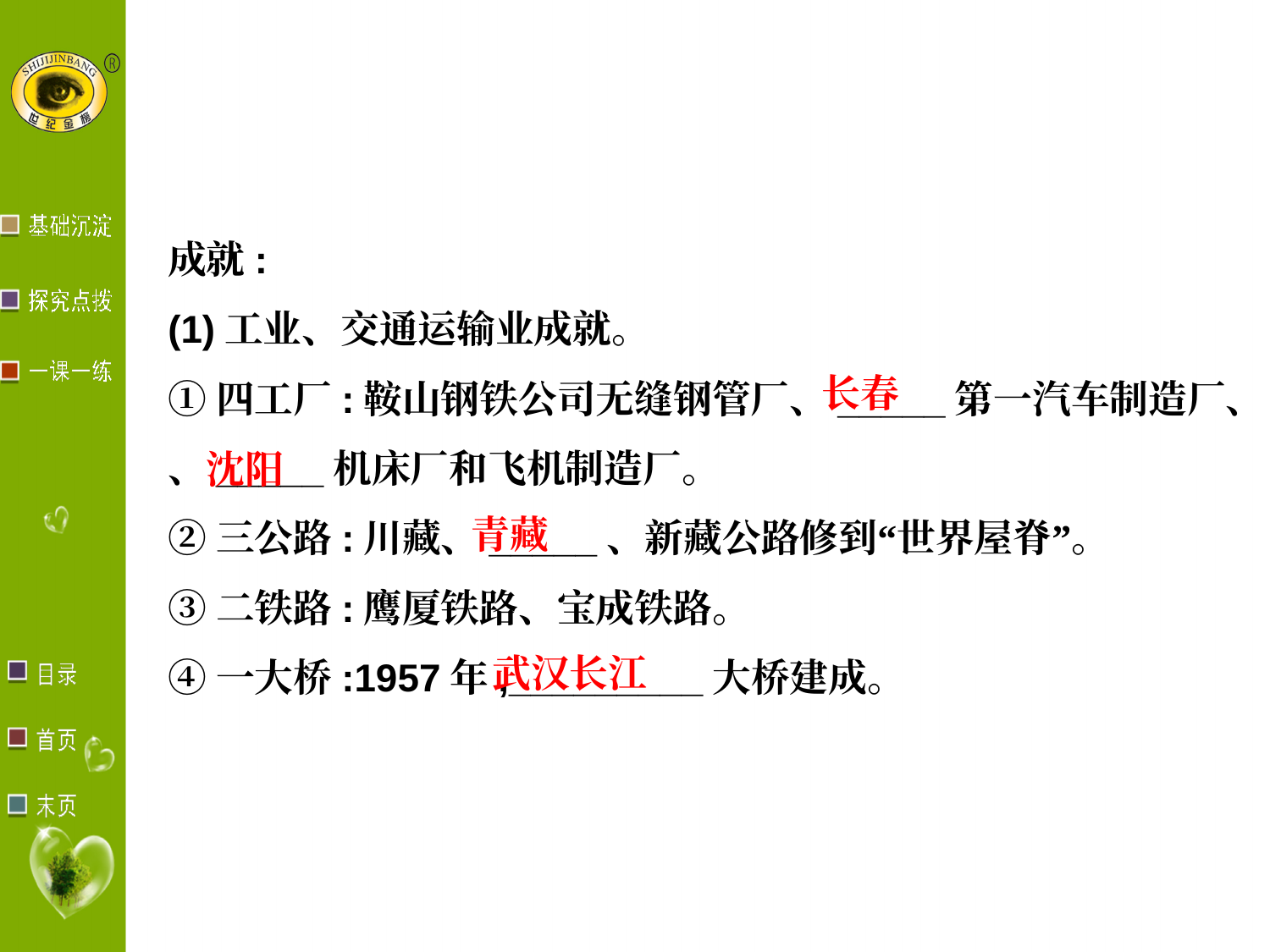

成就:
(1)工业、交通运输业成就。
①四工厂:鞍山钢铁公司无缝钢管厂、_____第一汽车制造厂、
、_____机床厂和飞机制造厂。
②三公路:川藏、_____、新藏公路修到“世界屋脊”。
③二铁路:鹰厦铁路、宝成铁路。
④一大桥:1957年,_________大桥建成。
长春
沈阳
青藏
武汉长江